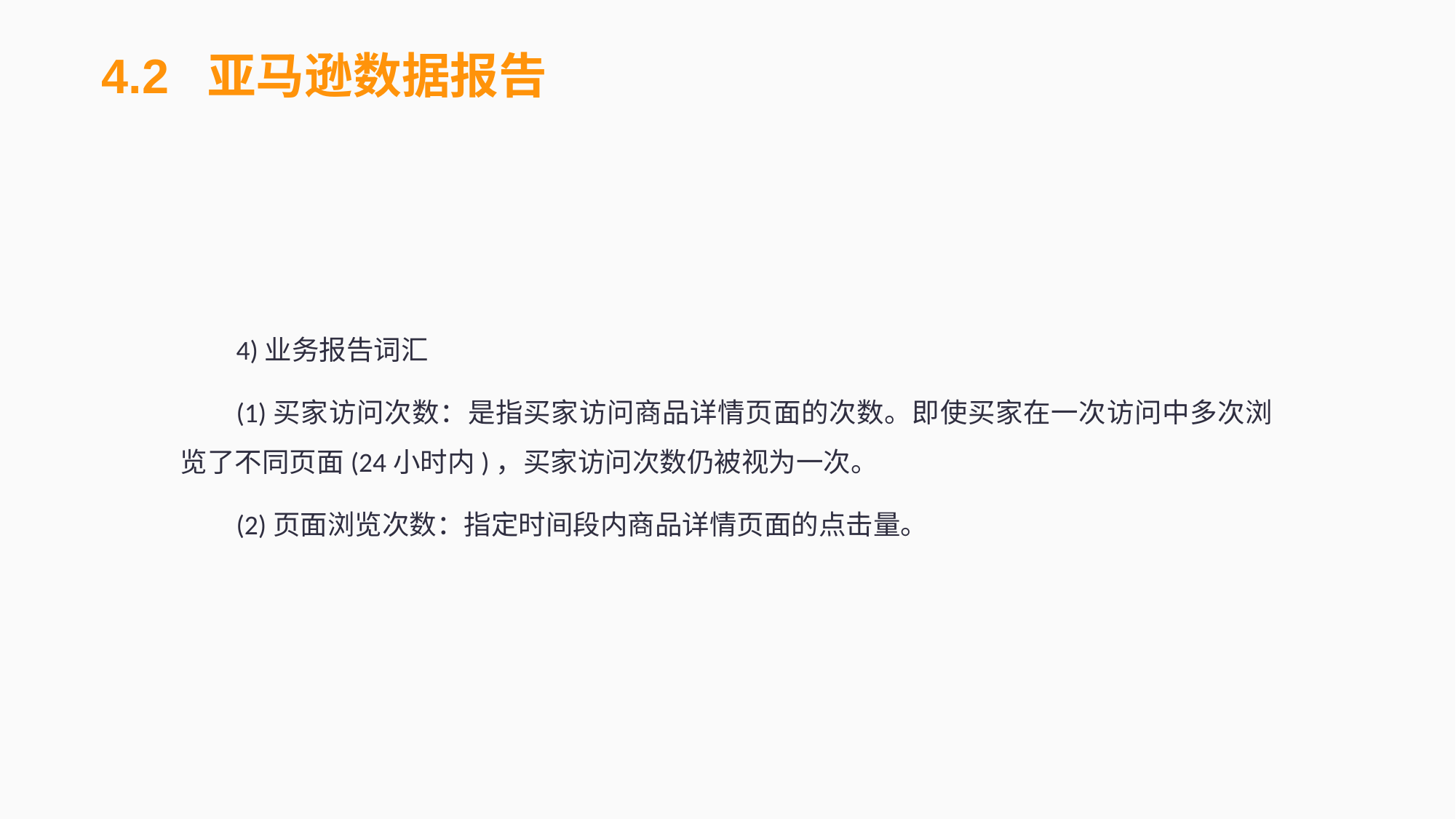

4.2  亚马逊数据报告
4)业务报告词汇
(1)买家访问次数：是指买家访问商品详情页面的次数。即使买家在一次访问中多次浏览了不同页面(24小时内)，买家访问次数仍被视为一次。
(2)页面浏览次数：指定时间段内商品详情页面的点击量。